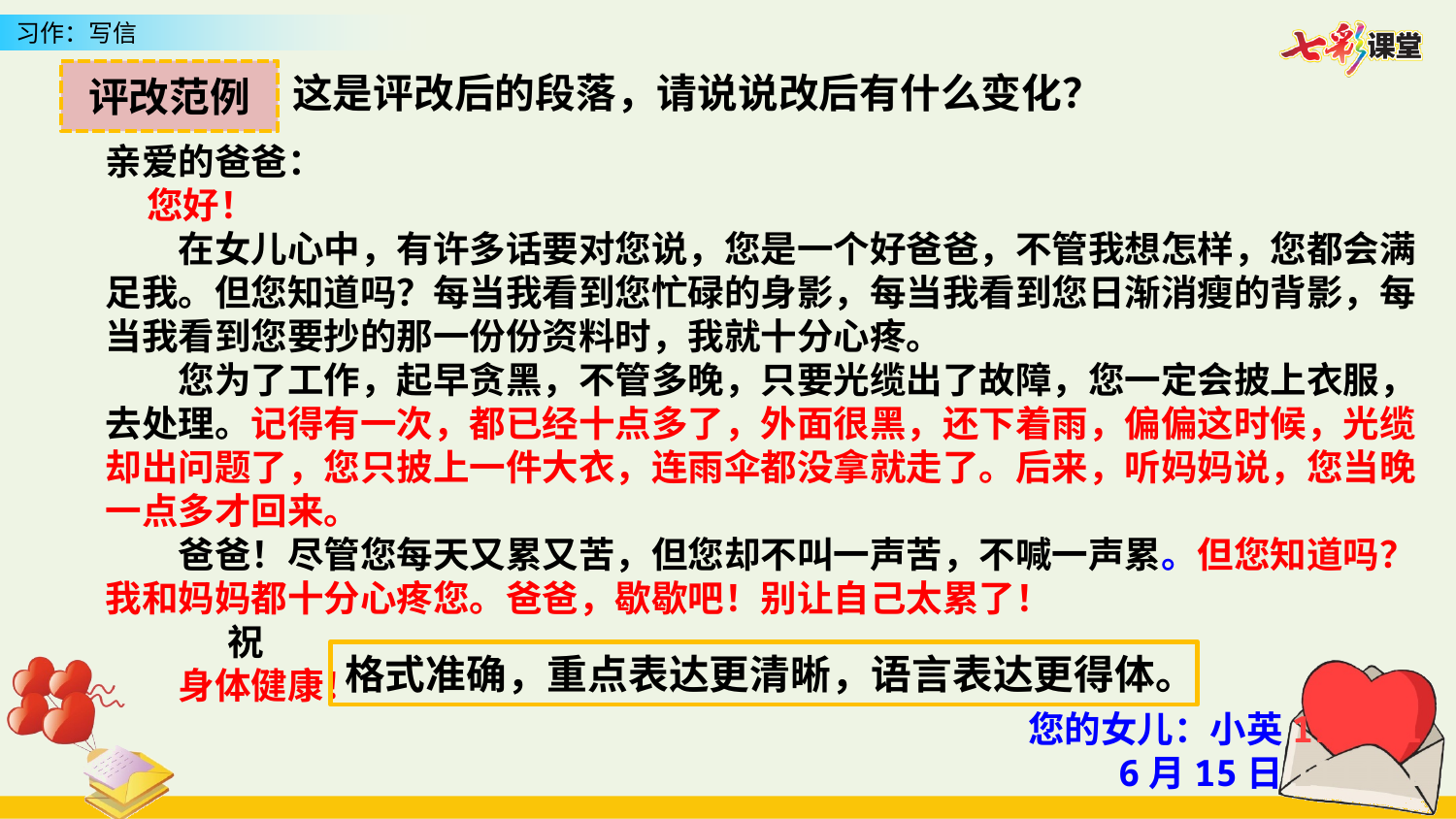

评改范例
这是评改后的段落，请说说改后有什么变化？
亲爱的爸爸：
    您好！
在女儿心中，有许多话要对您说，您是一个好爸爸，不管我想怎样，您都会满足我。但您知道吗？每当我看到您忙碌的身影，每当我看到您日渐消瘦的背影，每当我看到您要抄的那一份份资料时，我就十分心疼。
您为了工作，起早贪黑，不管多晚，只要光缆出了故障，您一定会披上衣服，去处理。记得有一次，都已经十点多了，外面很黑，还下着雨，偏偏这时候，光缆却出问题了，您只披上一件大衣，连雨伞都没拿就走了。后来，听妈妈说，您当晚一点多才回来。
爸爸！尽管您每天又累又苦，但您却不叫一声苦，不喊一声累。但您知道吗？我和妈妈都十分心疼您。爸爸，歇歇吧！别让自己太累了！
     祝
身体健康！
您的女儿：小英111111
6月15日111111
格式准确，重点表达更清晰，语言表达更得体。